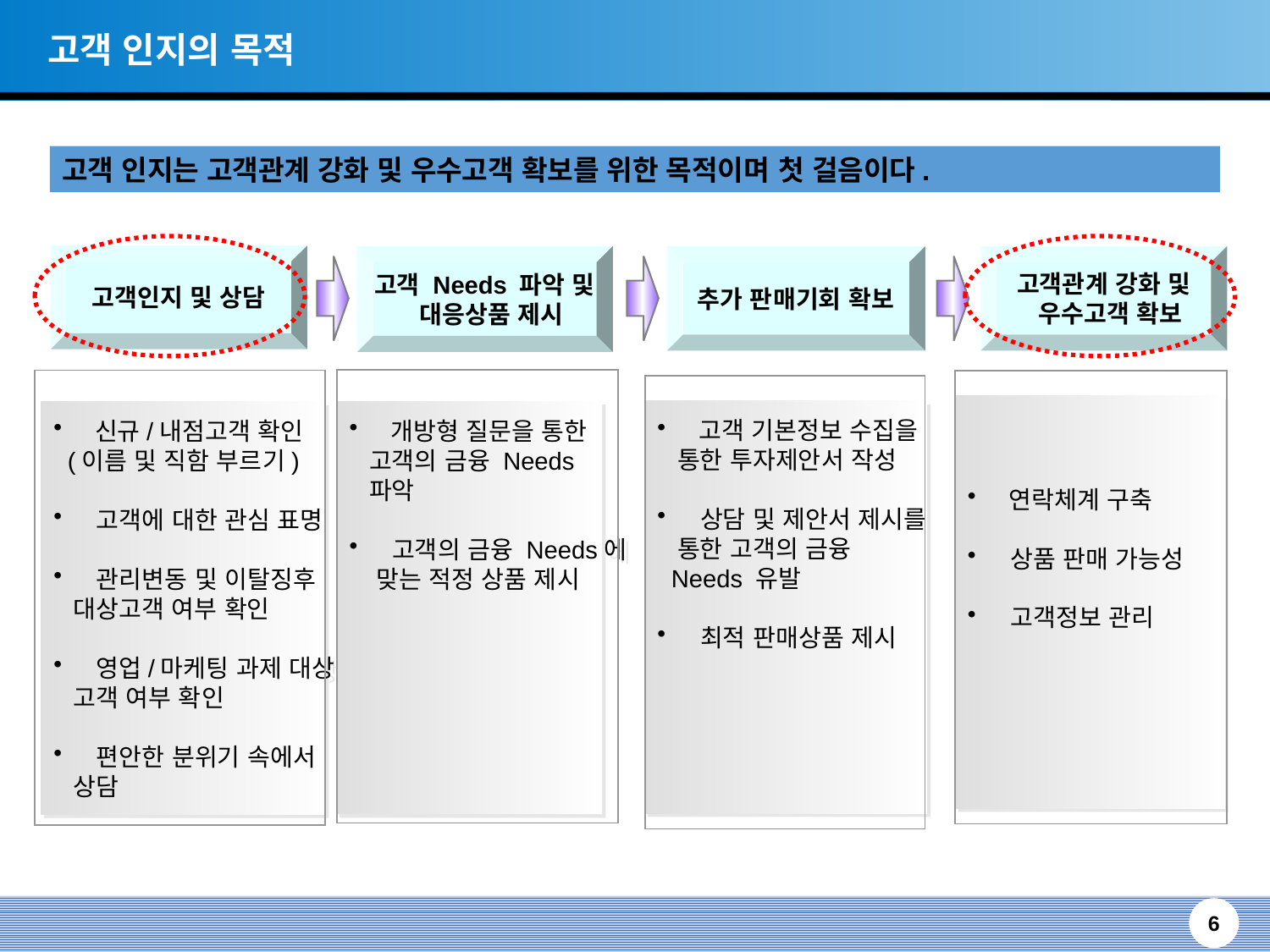

고객 인지의 목적

고객 인지는 고객관계 강화 및 우수고객 확보를 위한 목적이며 첫 걸음이다.

고객인지 및 상담
고객 Needs 파악 및
 대응상품 제시
추가 판매기회 확보
고객관계 강화 및
 우수고객 확보

 연락체계 구축

 상품 판매 가능성

 고객정보 관리

 고객 기본정보 수집을
  통한 투자제안서 작성

 상담 및 제안서 제시를
  통한 고객의 금융
  Needs 유발

 최적 판매상품 제시

 개방형 질문을 통한
  고객의 금융 Needs
  파악

 고객의 금융 Needs에
   맞는 적정 상품 제시

 신규/내점고객 확인
  (이름 및 직함 부르기)

 고객에 대한 관심 표명

 관리변동 및 이탈징후
  대상고객 여부 확인

 영업/마케팅 과제 대상
  고객 여부 확인

 편안한 분위기 속에서
  상담

6